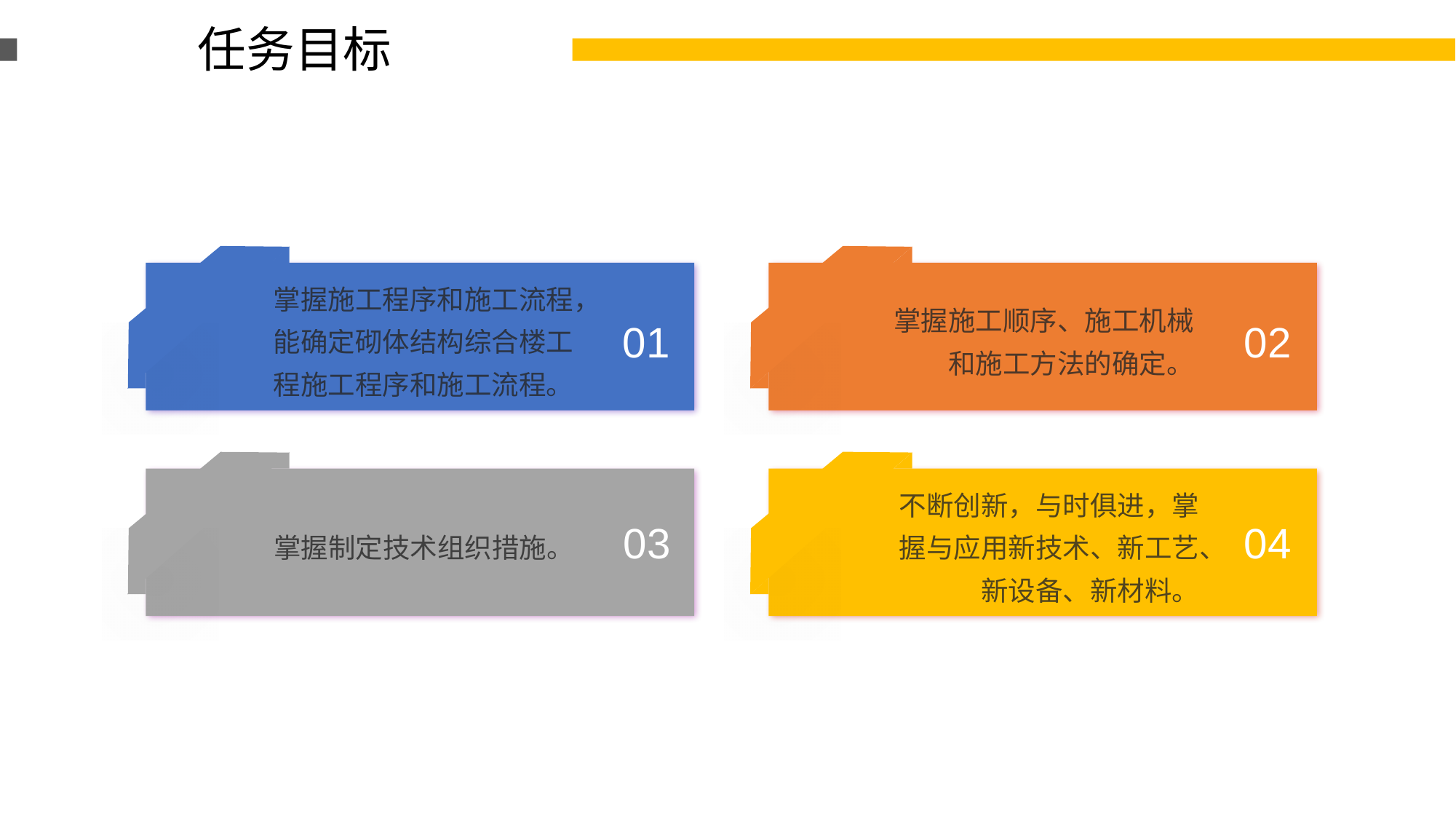

任务目标

掌握施工程序和施工流程，能确定砌体结构综合楼工程施工程序和施工流程。
掌握施工顺序、施工机械和施工方法的确定。
01
02

掌握制定技术组织措施。
不断创新，与时俱进，掌握与应用新技术、新工艺、新设备、新材料。
04
03